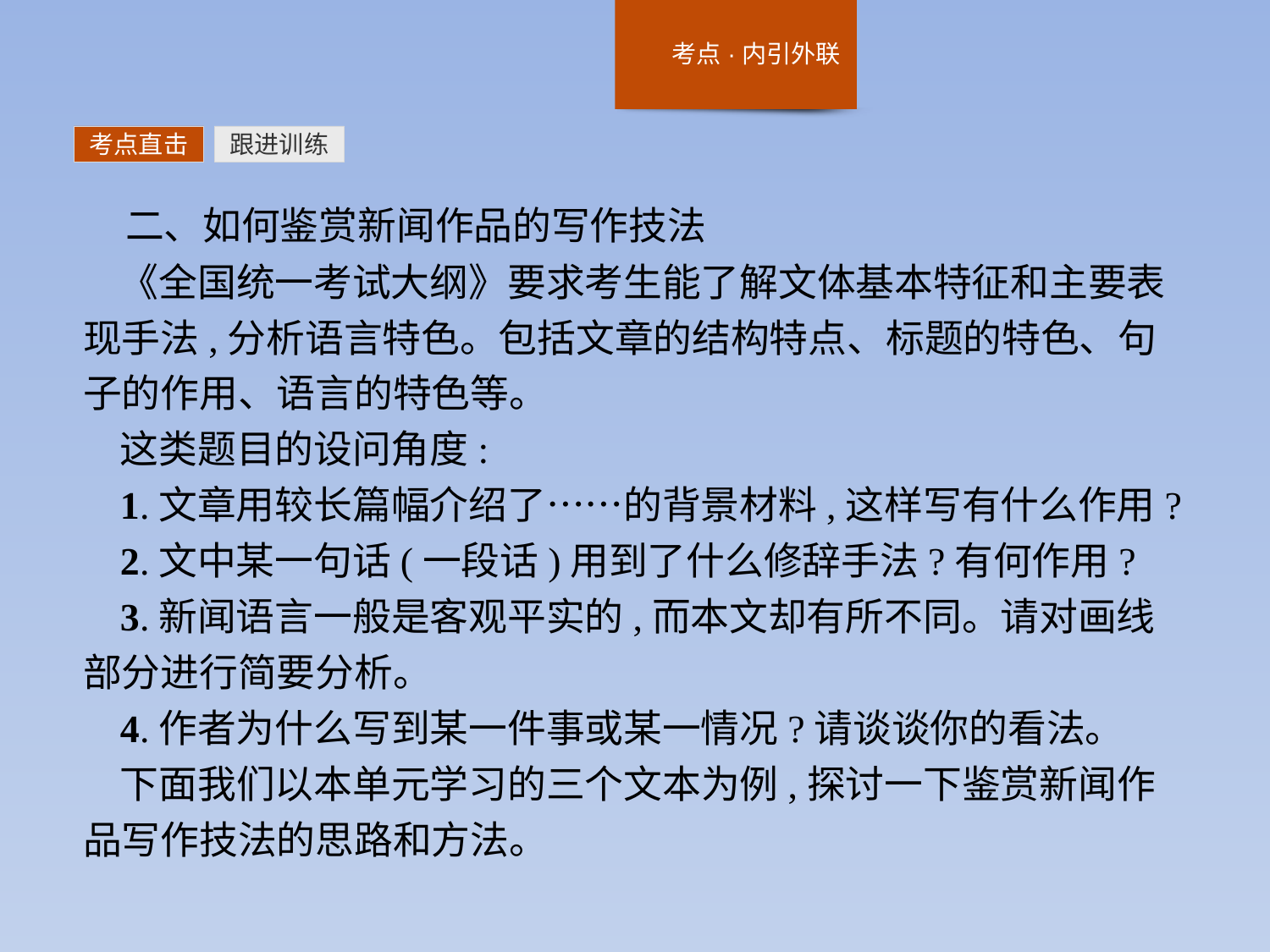

考点直击
跟进训练
二、如何鉴赏新闻作品的写作技法
《全国统一考试大纲》要求考生能了解文体基本特征和主要表现手法,分析语言特色。包括文章的结构特点、标题的特色、句子的作用、语言的特色等。
这类题目的设问角度:
1.文章用较长篇幅介绍了……的背景材料,这样写有什么作用?
2.文中某一句话(一段话)用到了什么修辞手法?有何作用?
3.新闻语言一般是客观平实的,而本文却有所不同。请对画线部分进行简要分析。
4.作者为什么写到某一件事或某一情况?请谈谈你的看法。
下面我们以本单元学习的三个文本为例,探讨一下鉴赏新闻作品写作技法的思路和方法。